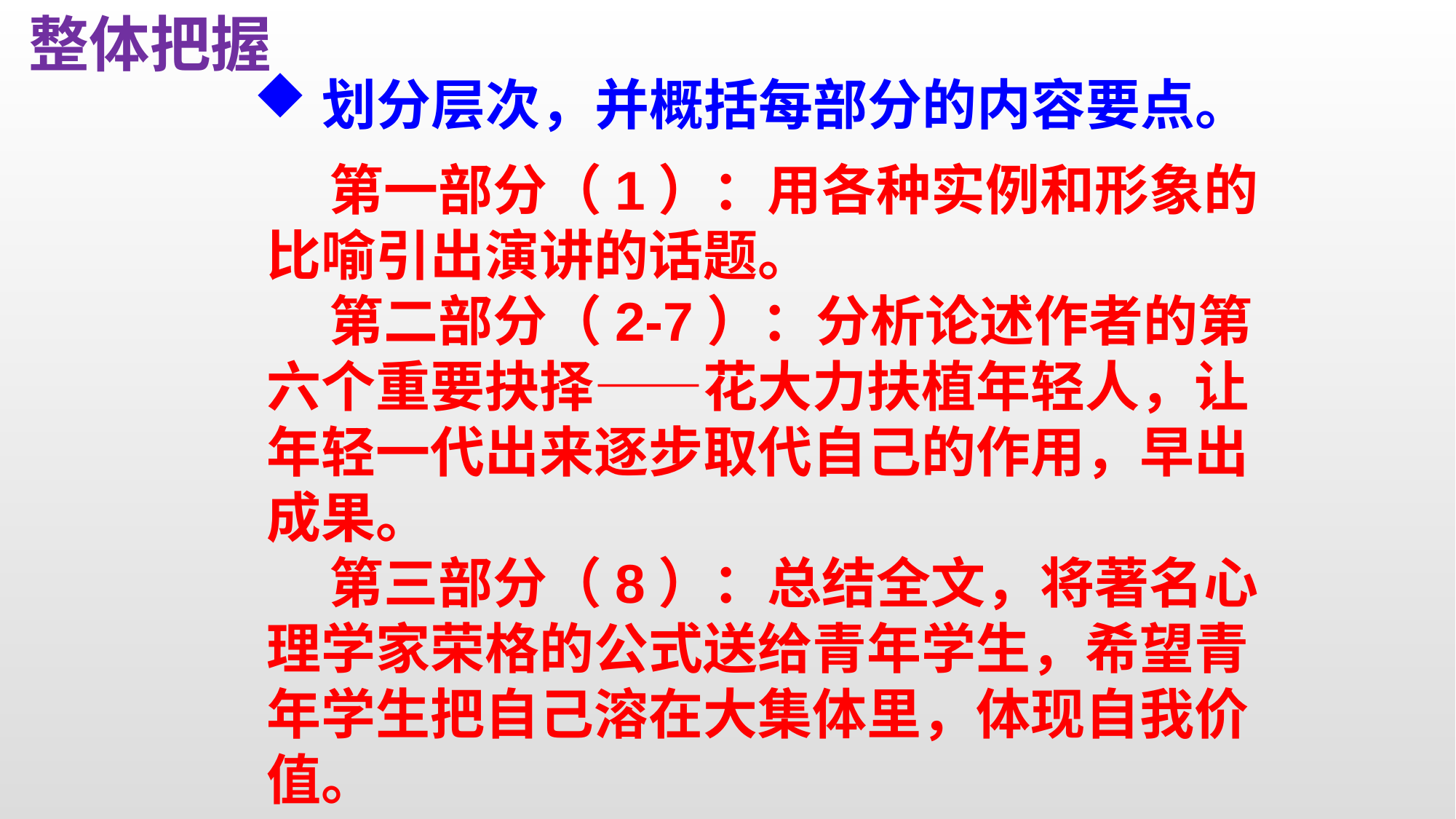

整体把握
划分层次，并概括每部分的内容要点。
    第一部分（1）：用各种实例和形象的比喻引出演讲的话题。
    第二部分（2-7）：分析论述作者的第六个重要抉择——花大力扶植年轻人，让年轻一代出来逐步取代自己的作用，早出成果。
    第三部分（8）：总结全文，将著名心理学家荣格的公式送给青年学生，希望青年学生把自己溶在大集体里，体现自我价值。